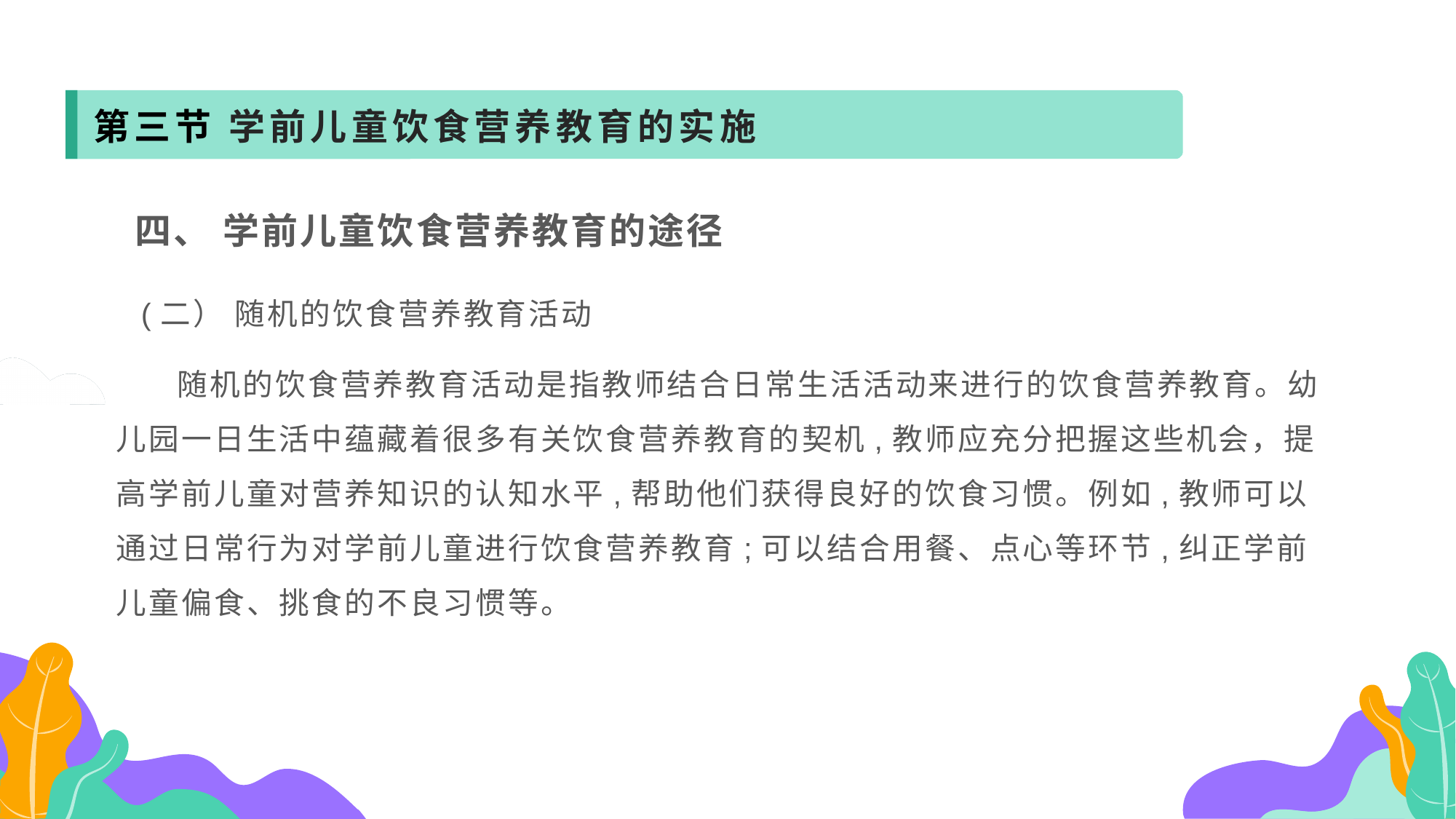

第三节 学前儿童饮食营养教育的实施
 四、 学前儿童饮食营养教育的途径
  (二） 随机的饮食营养教育活动
      随机的饮食营养教育活动是指教师结合日常生活活动来进行的饮食营养教育。幼儿园一日生活中蕴藏着很多有关饮食营养教育的契机,教师应充分把握这些机会，提高学前儿童对营养知识的认知水平,帮助他们获得良好的饮食习惯。例如,教师可以通过日常行为对学前儿童进行饮食营养教育;可以结合用餐、点心等环节,纠正学前儿童偏食、挑食的不良习惯等。